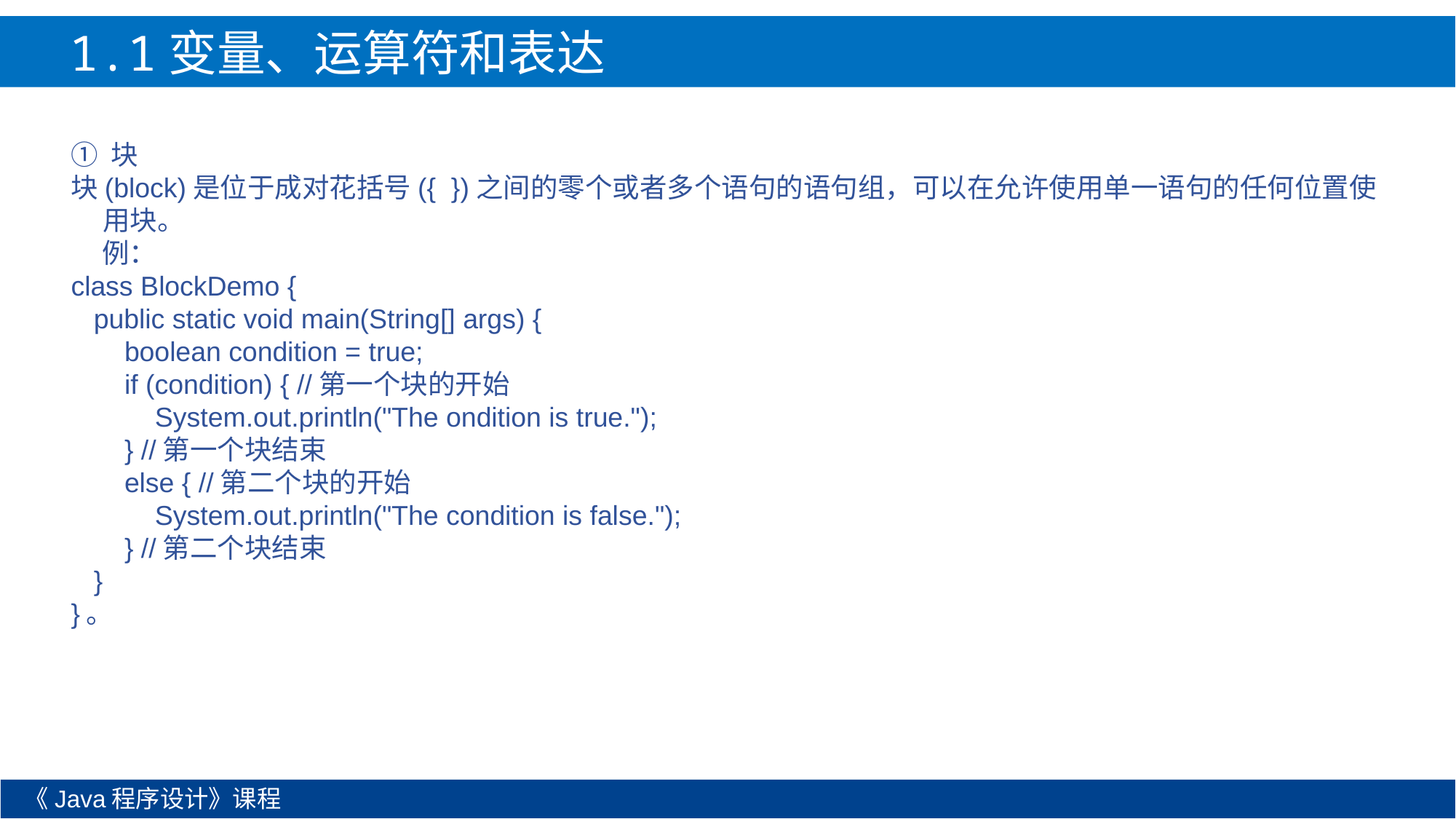

1.1变量、运算符和表达式
① 块
块(block)是位于成对花括号({  })之间的零个或者多个语句的语句组，可以在允许使用单一语句的任何位置使用块。
    例：
class BlockDemo {
   public static void main(String[] args) {
       boolean condition = true;
       if (condition) { //第一个块的开始
           System.out.println("The ondition is true.");
       } //第一个块结束
       else { //第二个块的开始
           System.out.println("The condition is false.");
       } //第二个块结束
   }
}。
《Java程序设计》课程